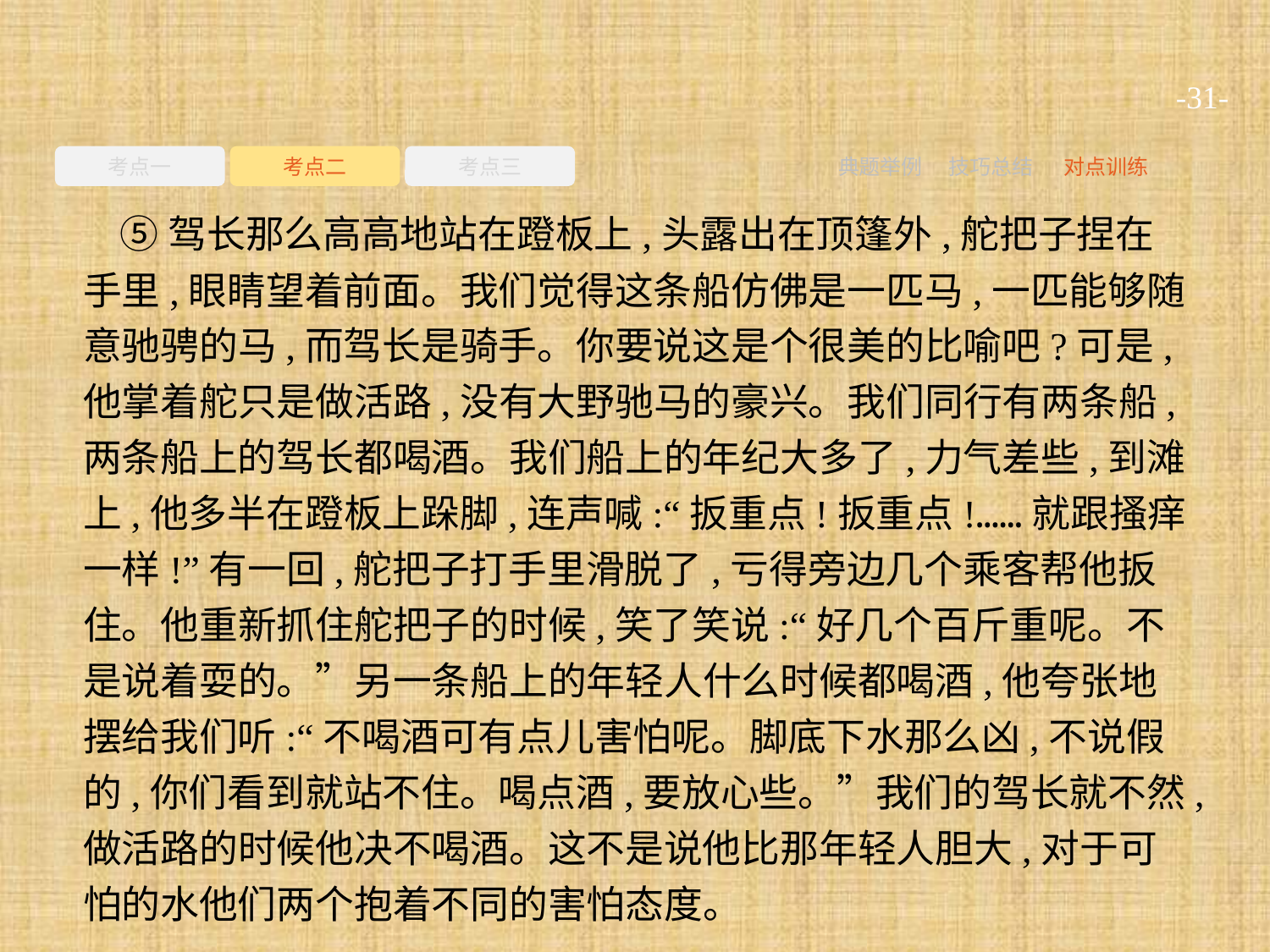

-31-
考点一
考点二
考点三
典题举例
技巧总结
对点训练
⑤驾长那么高高地站在蹬板上,头露出在顶篷外,舵把子捏在手里,眼睛望着前面。我们觉得这条船仿佛是一匹马,一匹能够随意驰骋的马,而驾长是骑手。你要说这是个很美的比喻吧?可是,他掌着舵只是做活路,没有大野驰马的豪兴。我们同行有两条船,两条船上的驾长都喝酒。我们船上的年纪大多了,力气差些,到滩上,他多半在蹬板上跺脚,连声喊:“扳重点!扳重点!……就跟搔痒一样!”有一回,舵把子打手里滑脱了,亏得旁边几个乘客帮他扳住。他重新抓住舵把子的时候,笑了笑说:“好几个百斤重呢。不是说着耍的。”另一条船上的年轻人什么时候都喝酒,他夸张地摆给我们听:“不喝酒可有点儿害怕呢。脚底下水那么凶,不说假的,你们看到就站不住。喝点酒,要放心些。”我们的驾长就不然,做活路的时候他决不喝酒。这不是说他比那年轻人胆大,对于可怕的水他们两个抱着不同的害怕态度。